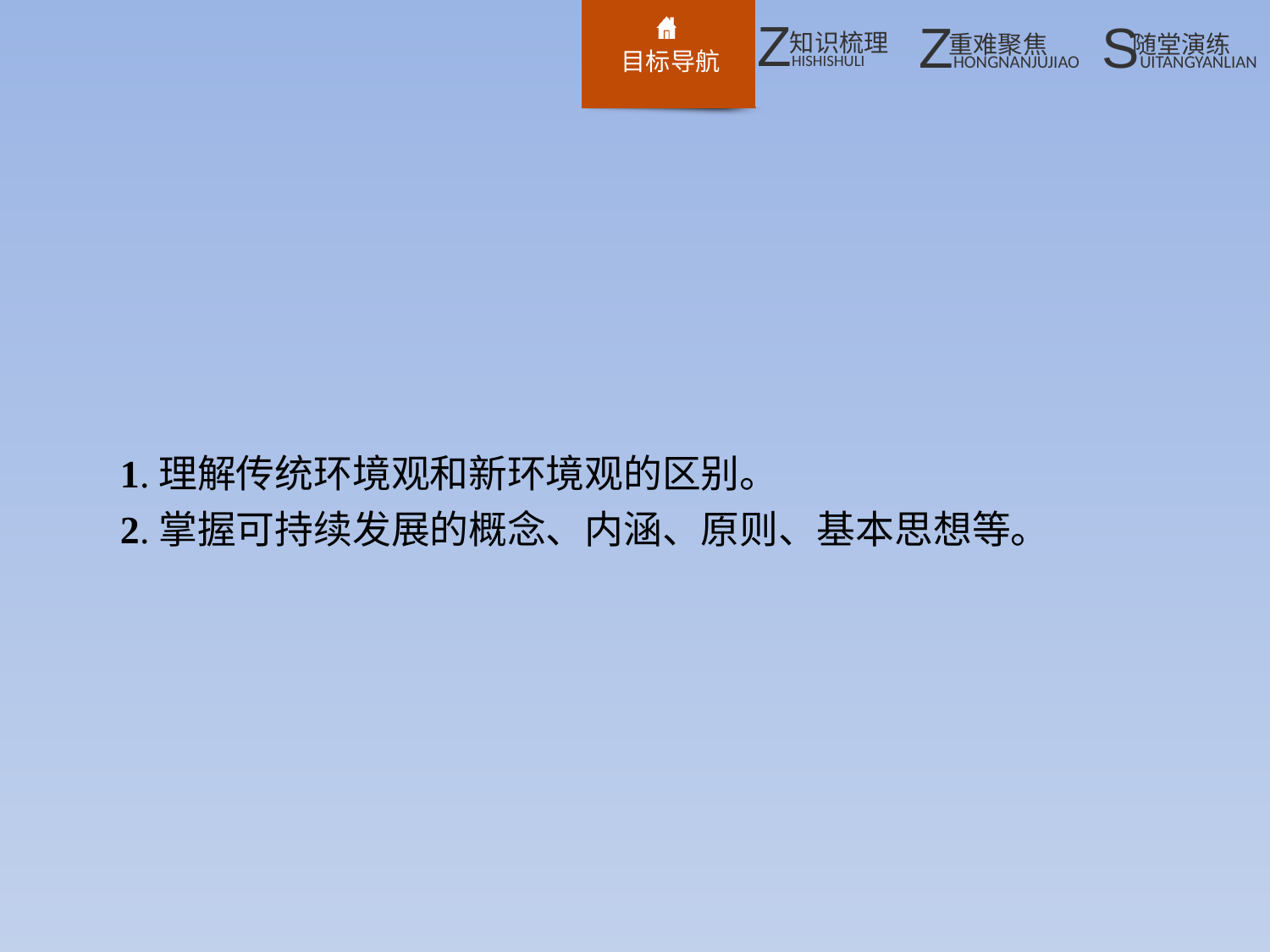

1.理解传统环境观和新环境观的区别。
2.掌握可持续发展的概念、内涵、原则、基本思想等。